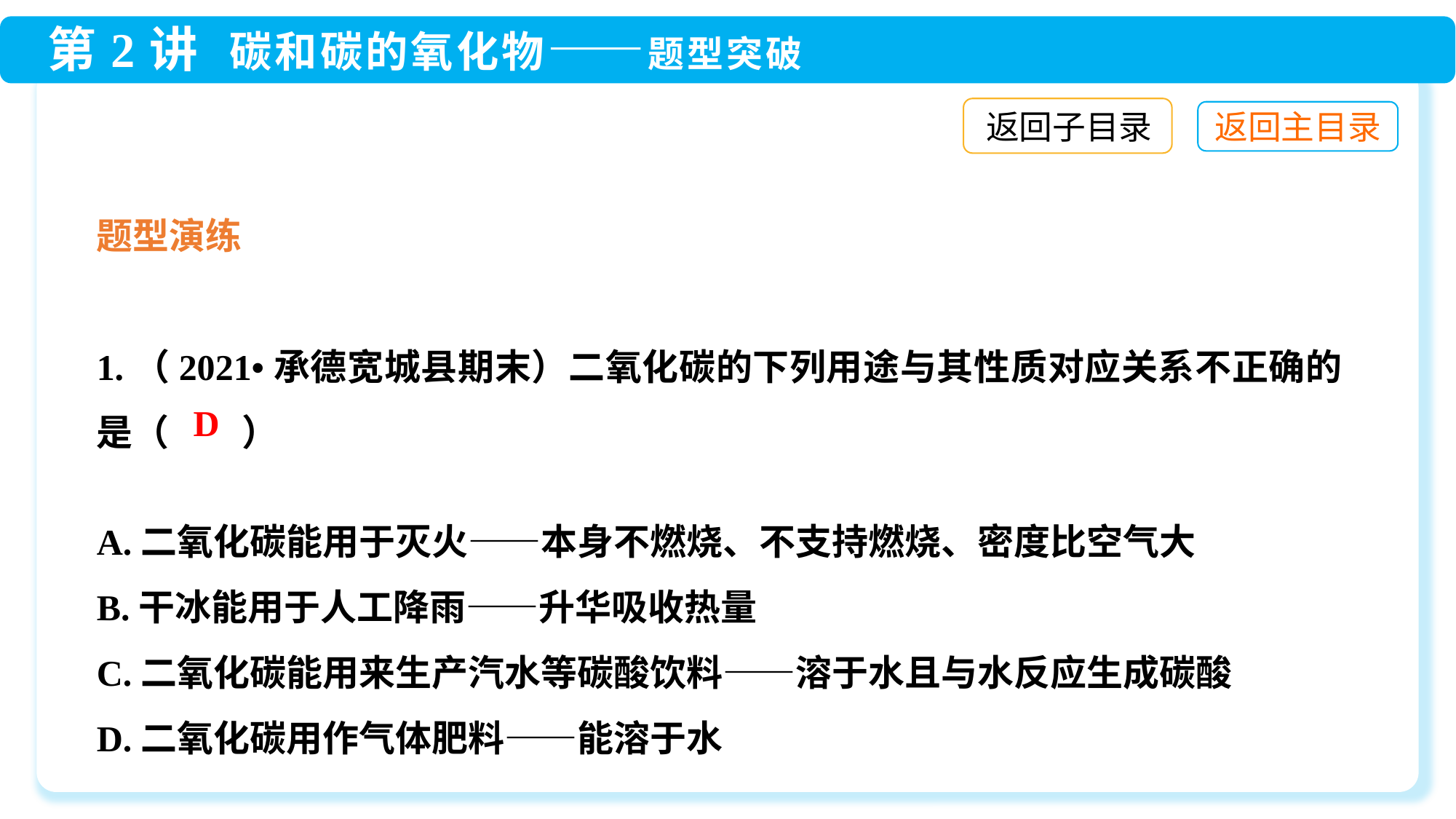

返回子目录
题型演练

1.（2021•承德宽城县期末）二氧化碳的下列用途与其性质对应关系不正确的是（　　）

A.二氧化碳能用于灭火——本身不燃烧、不支持燃烧、密度比空气大
B.干冰能用于人工降雨——升华吸收热量
C.二氧化碳能用来生产汽水等碳酸饮料——溶于水且与水反应生成碳酸
D.二氧化碳用作气体肥料——能溶于水
D